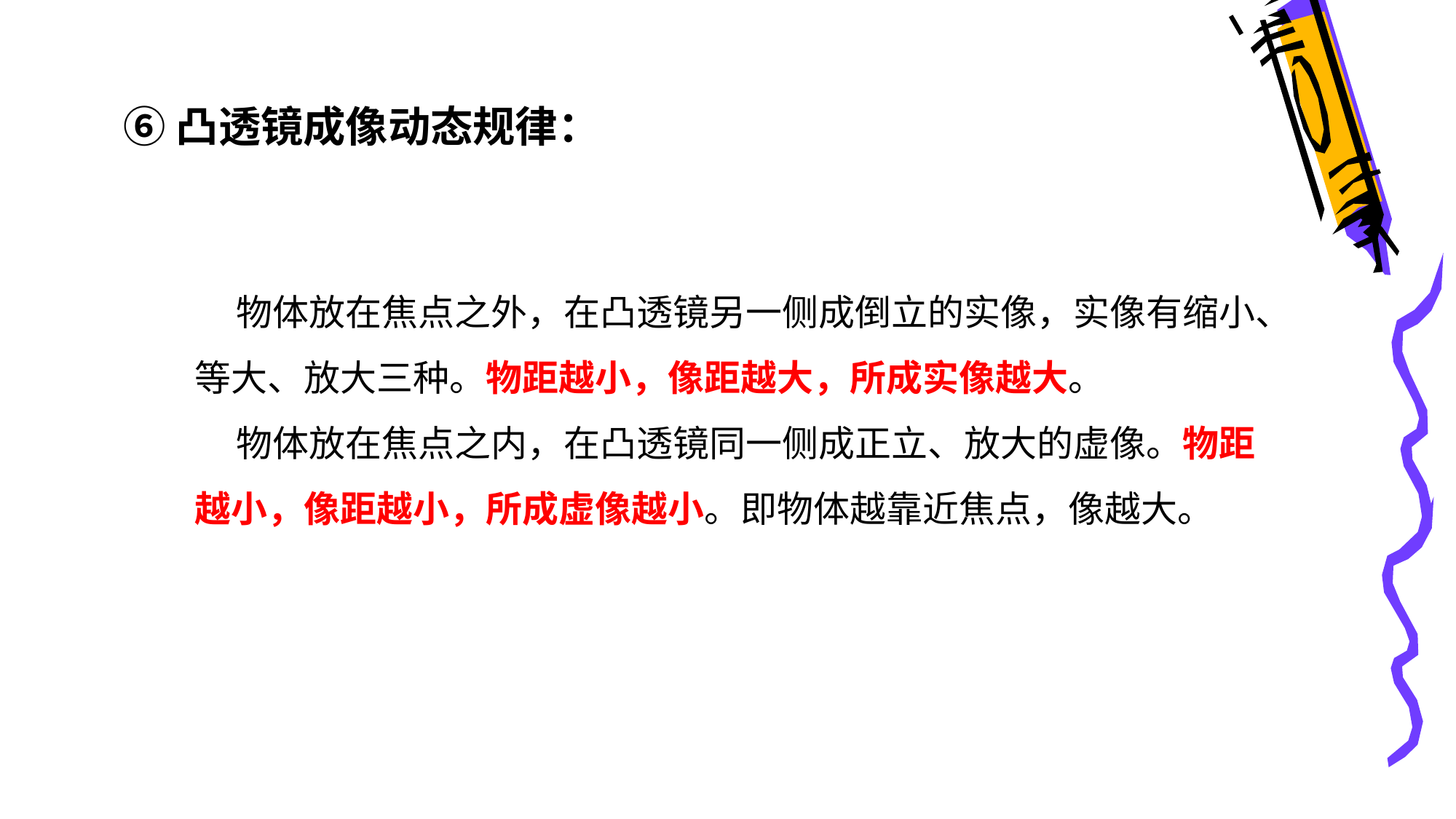

⑥凸透镜成像动态规律：
    物体放在焦点之外，在凸透镜另一侧成倒立的实像，实像有缩小、等大、放大三种。物距越小，像距越大，所成实像越大。
    物体放在焦点之内，在凸透镜同一侧成正立、放大的虚像。物距越小，像距越小，所成虚像越小。即物体越靠近焦点，像越大。